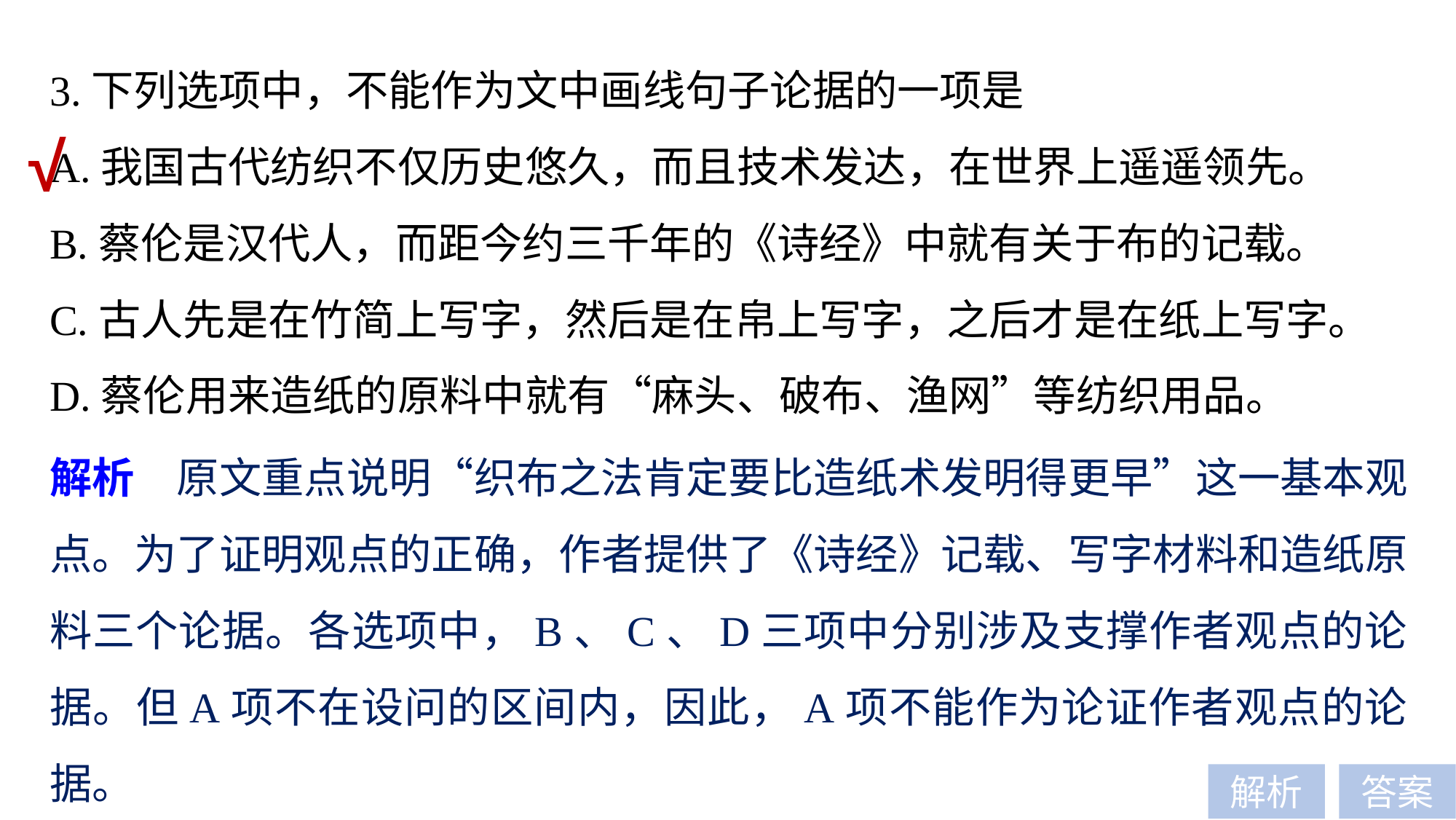

3.下列选项中，不能作为文中画线句子论据的一项是
A.我国古代纺织不仅历史悠久，而且技术发达，在世界上遥遥领先。
B.蔡伦是汉代人，而距今约三千年的《诗经》中就有关于布的记载。
C.古人先是在竹简上写字，然后是在帛上写字，之后才是在纸上写字。
D.蔡伦用来造纸的原料中就有“麻头、破布、渔网”等纺织用品。
√
解析　原文重点说明“织布之法肯定要比造纸术发明得更早”这一基本观点。为了证明观点的正确，作者提供了《诗经》记载、写字材料和造纸原料三个论据。各选项中，B、C、D三项中分别涉及支撑作者观点的论据。但A项不在设问的区间内，因此，A项不能作为论证作者观点的论据。
解析
答案